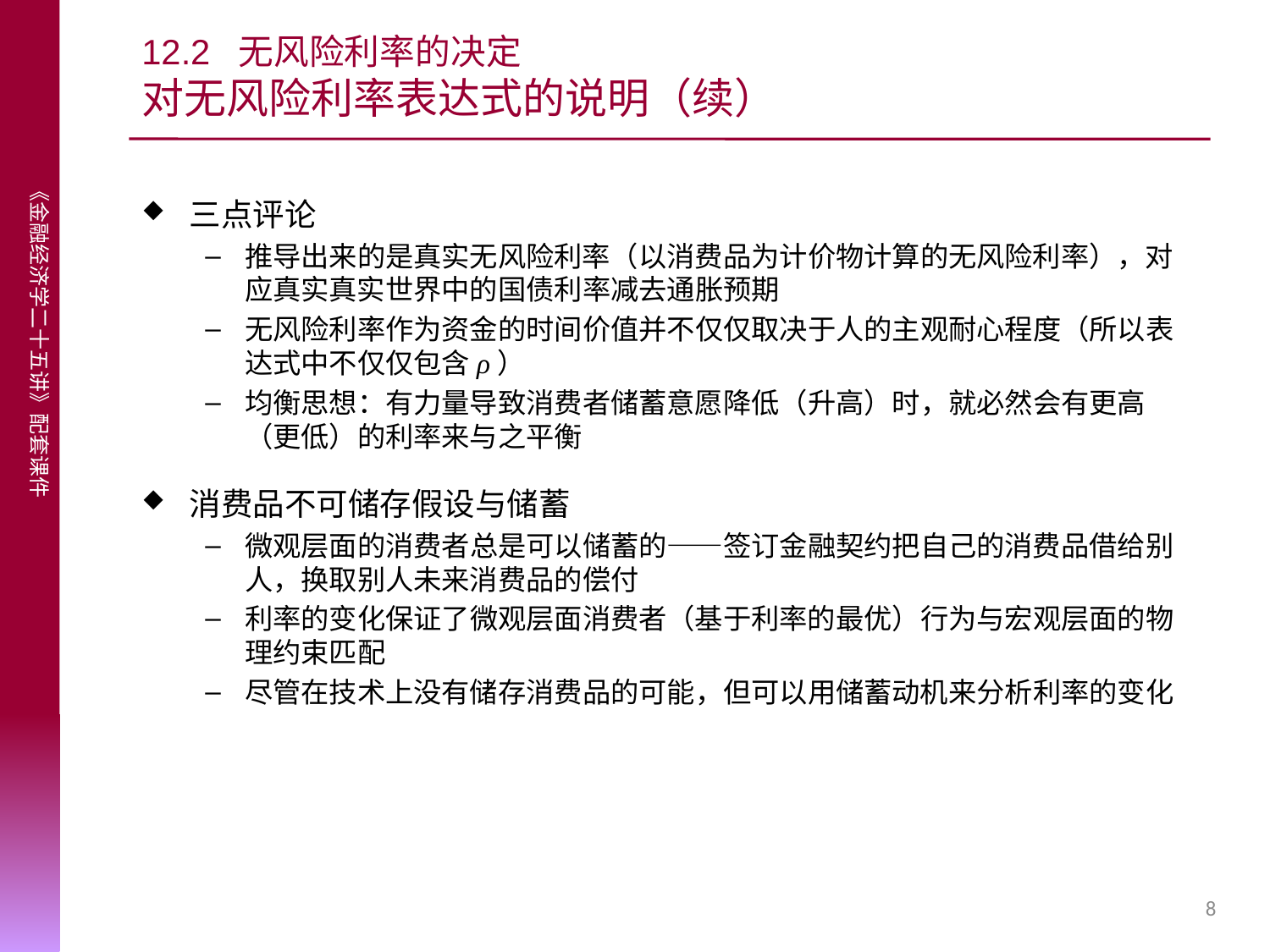

# 12.2  无风险利率的决定 对无风险利率表达式的说明（续）
三点评论
推导出来的是真实无风险利率（以消费品为计价物计算的无风险利率），对应真实真实世界中的国债利率减去通胀预期
无风险利率作为资金的时间价值并不仅仅取决于人的主观耐心程度（所以表达式中不仅仅包含ρ）
均衡思想：有力量导致消费者储蓄意愿降低（升高）时，就必然会有更高（更低）的利率来与之平衡
消费品不可储存假设与储蓄
微观层面的消费者总是可以储蓄的——签订金融契约把自己的消费品借给别人，换取别人未来消费品的偿付
利率的变化保证了微观层面消费者（基于利率的最优）行为与宏观层面的物理约束匹配
尽管在技术上没有储存消费品的可能，但可以用储蓄动机来分析利率的变化
8